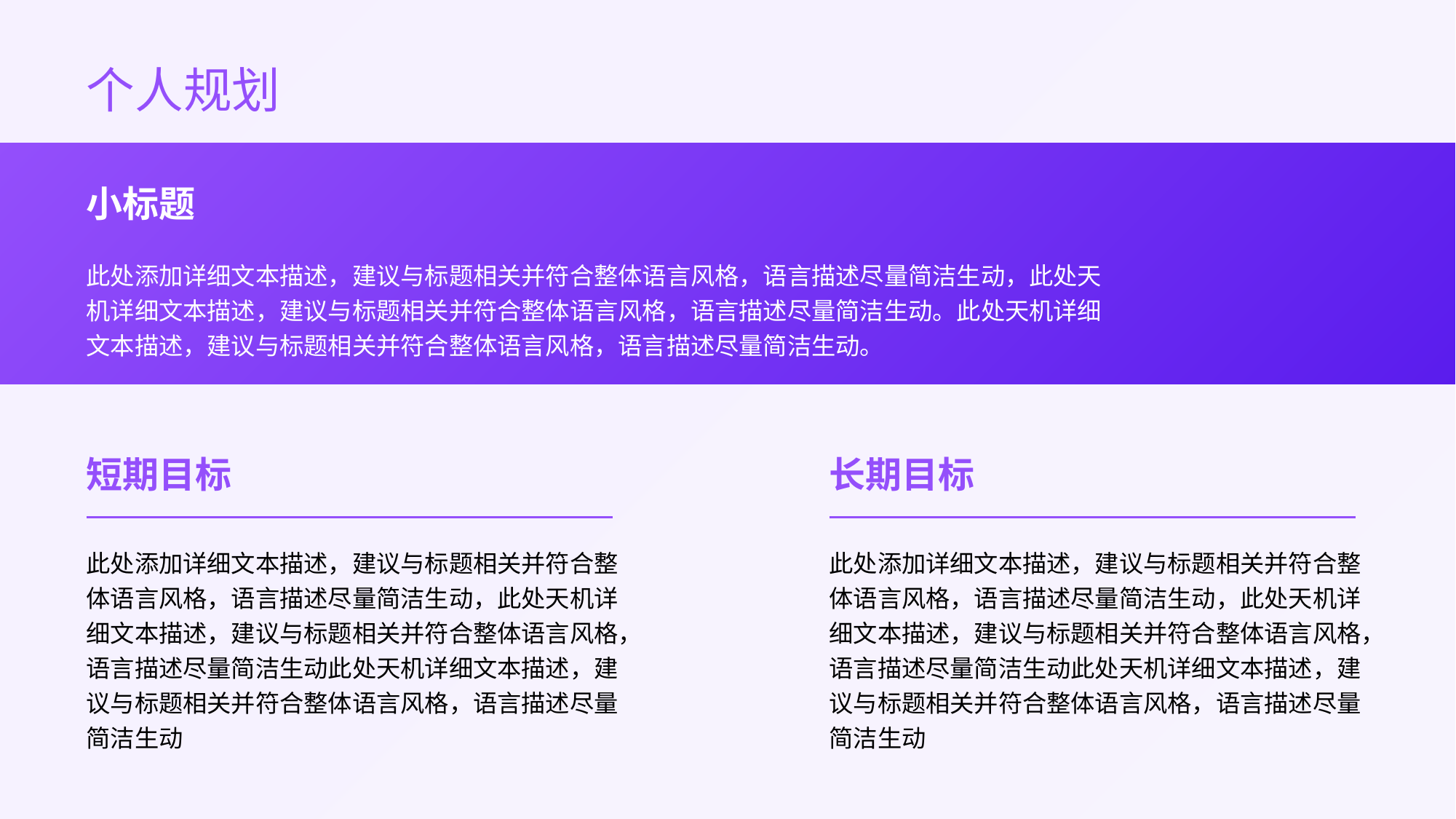

个人规划

小标题
此处添加详细文本描述，建议与标题相关并符合整体语言风格，语言描述尽量简洁生动，此处天机详细文本描述，建议与标题相关并符合整体语言风格，语言描述尽量简洁生动。此处天机详细文本描述，建议与标题相关并符合整体语言风格，语言描述尽量简洁生动。

短期目标
长期目标
此处添加详细文本描述，建议与标题相关并符合整体语言风格，语言描述尽量简洁生动，此处天机详细文本描述，建议与标题相关并符合整体语言风格，语言描述尽量简洁生动此处天机详细文本描述，建议与标题相关并符合整体语言风格，语言描述尽量简洁生动

此处添加详细文本描述，建议与标题相关并符合整体语言风格，语言描述尽量简洁生动，此处天机详细文本描述，建议与标题相关并符合整体语言风格，语言描述尽量简洁生动此处天机详细文本描述，建议与标题相关并符合整体语言风格，语言描述尽量简洁生动